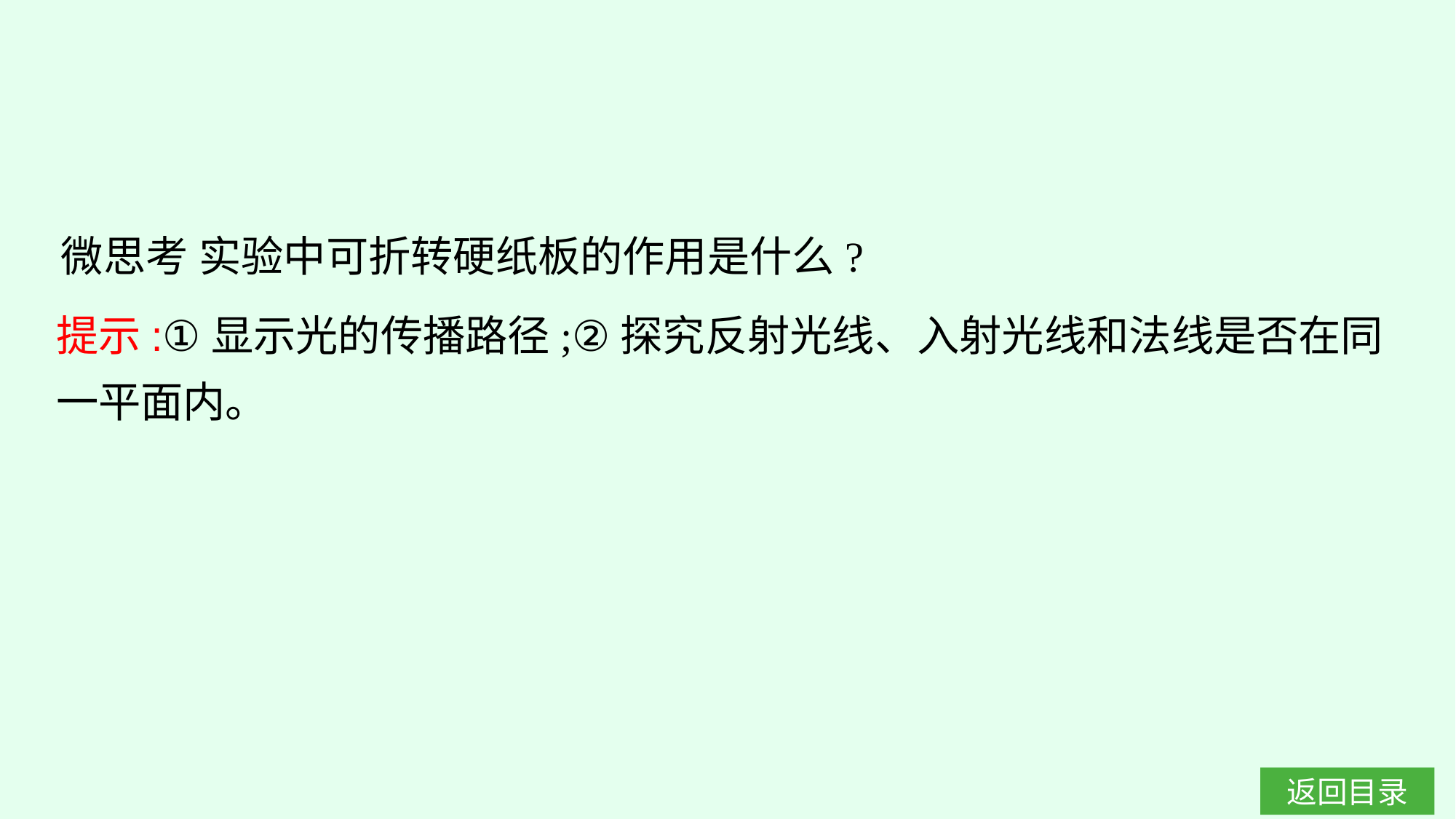

微思考 实验中可折转硬纸板的作用是什么?
提示:①显示光的传播路径;②探究反射光线、入射光线和法线是否在同一平面内。